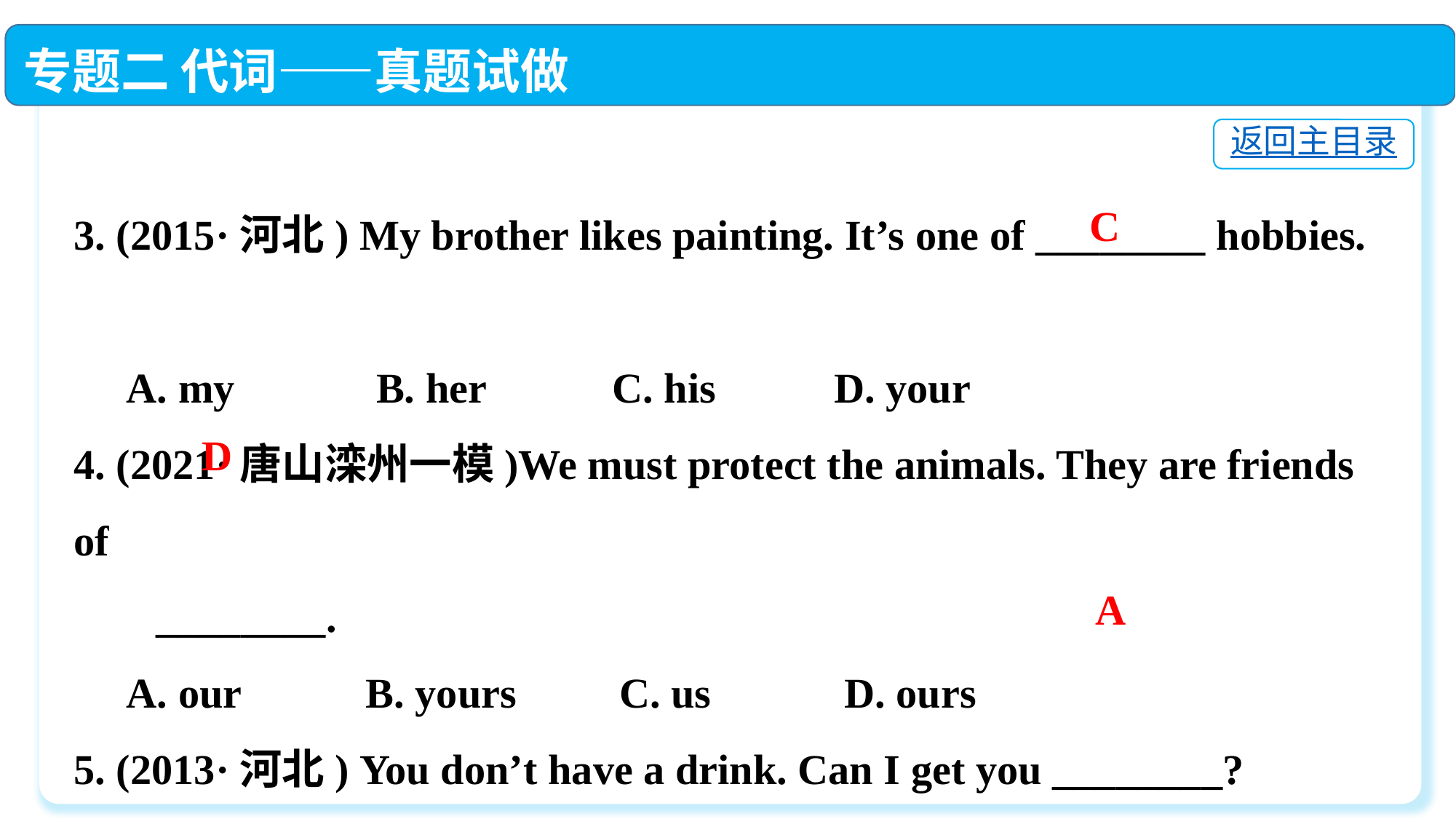

专题二 代词——真题试做

返回主目录
3. (2015·河北) My brother likes painting. It’s one of ________ hobbies.
     A. my	        B. her            C. his	          D. your
4. (2021·唐山滦州一模)We must protect the animals. They are friends of
 　 ________.
     A. our	       B. yours	C. us	           D. ours
5. (2013·河北) You don’t have a drink. Can I get you ________?
    A. something	                   B. anything
    C. nothing	                   D. everything
C
D
A